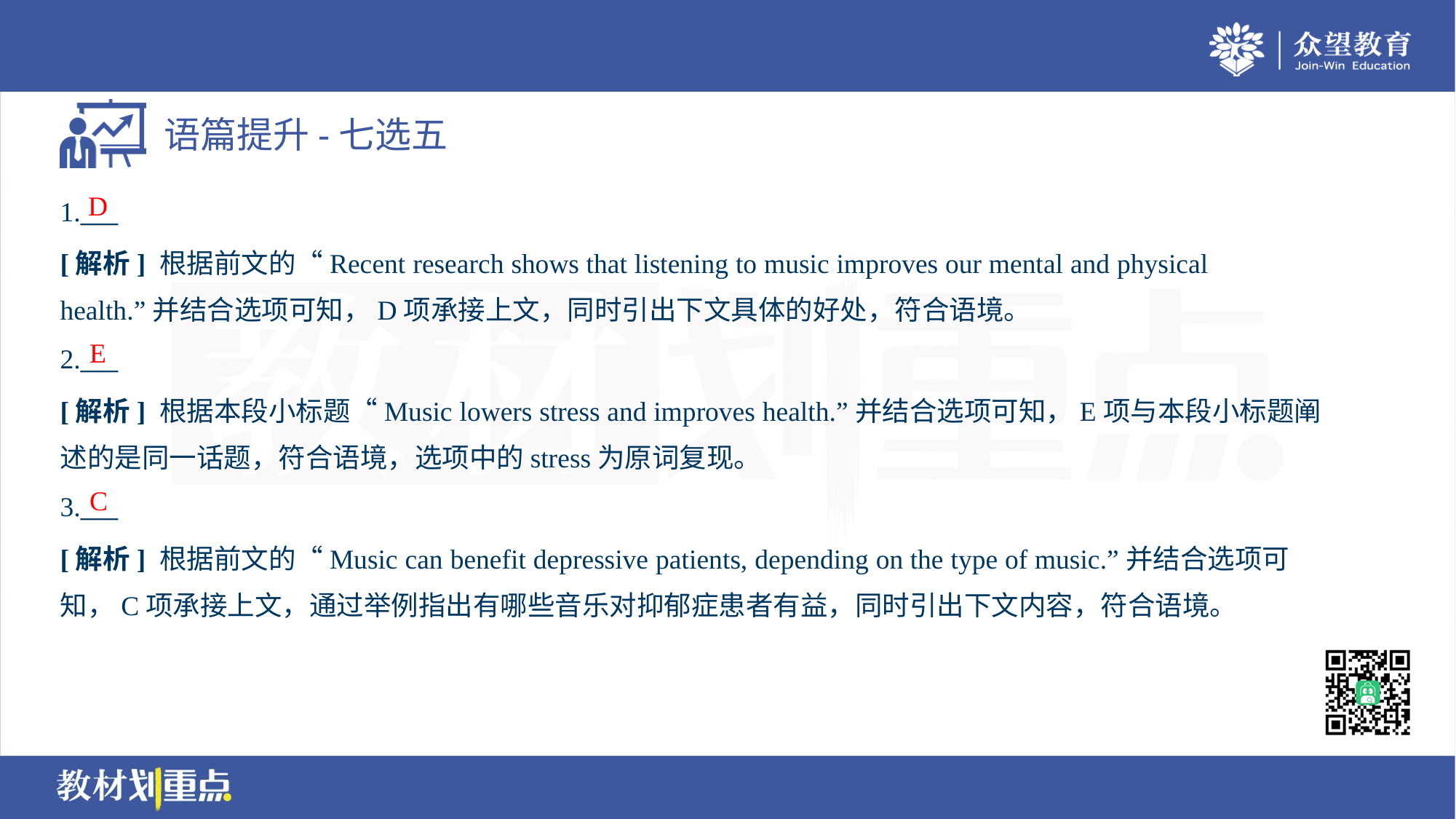

D
1.___
[解析] 根据前文的“Recent research shows that listening to music improves our mental and physical
health.”并结合选项可知，D项承接上文，同时引出下文具体的好处，符合语境。
E
2.___
[解析] 根据本段小标题“Music lowers stress and improves health.”并结合选项可知，E项与本段小标题阐
述的是同一话题，符合语境，选项中的stress为原词复现。
C
3.___
[解析] 根据前文的“Music can benefit depressive patients, depending on the type of music.”并结合选项可
知，C项承接上文，通过举例指出有哪些音乐对抑郁症患者有益，同时引出下文内容，符合语境。